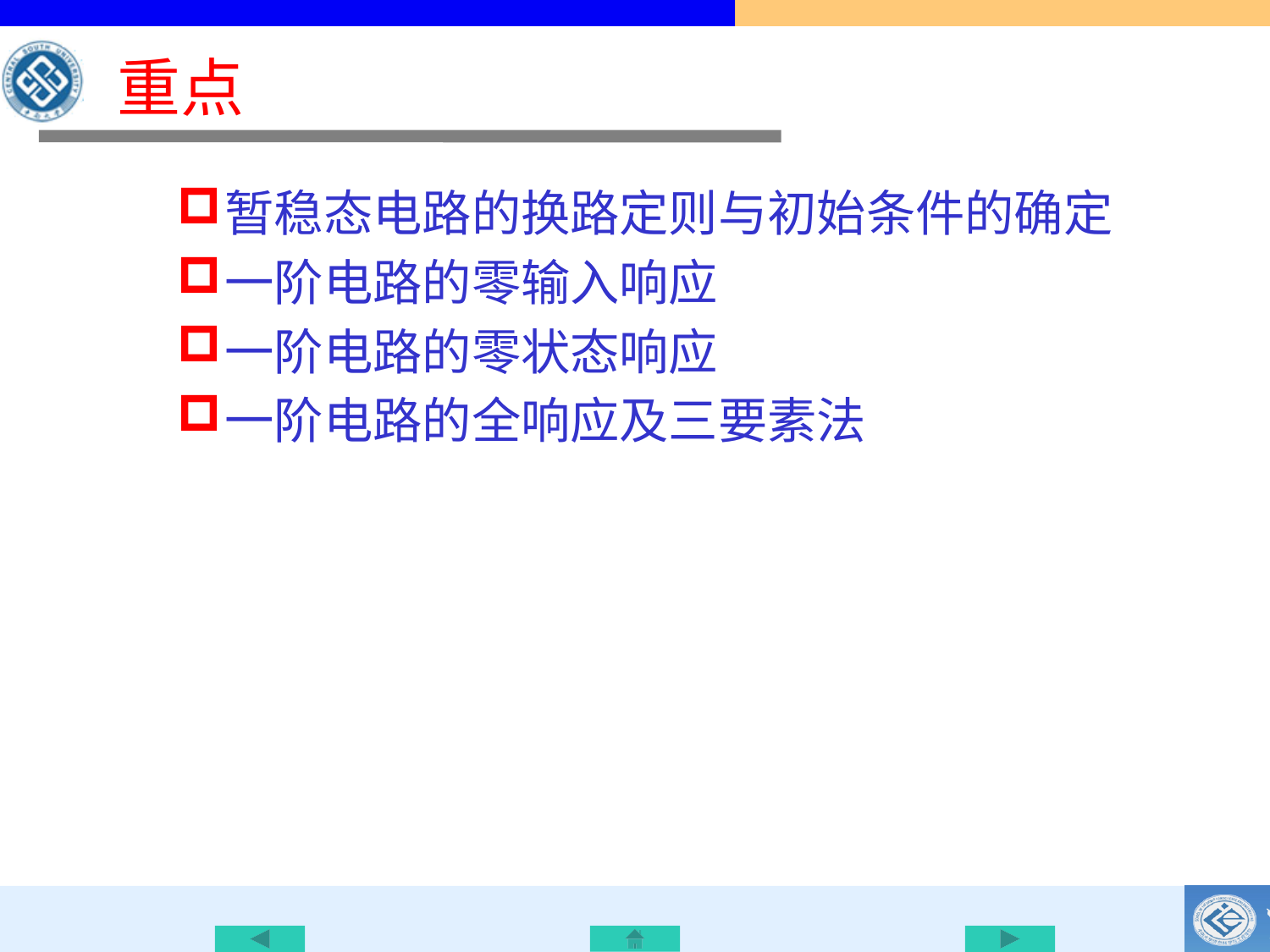

# 重点
暂稳态电路的换路定则与初始条件的确定
一阶电路的零输入响应
一阶电路的零状态响应
一阶电路的全响应及三要素法